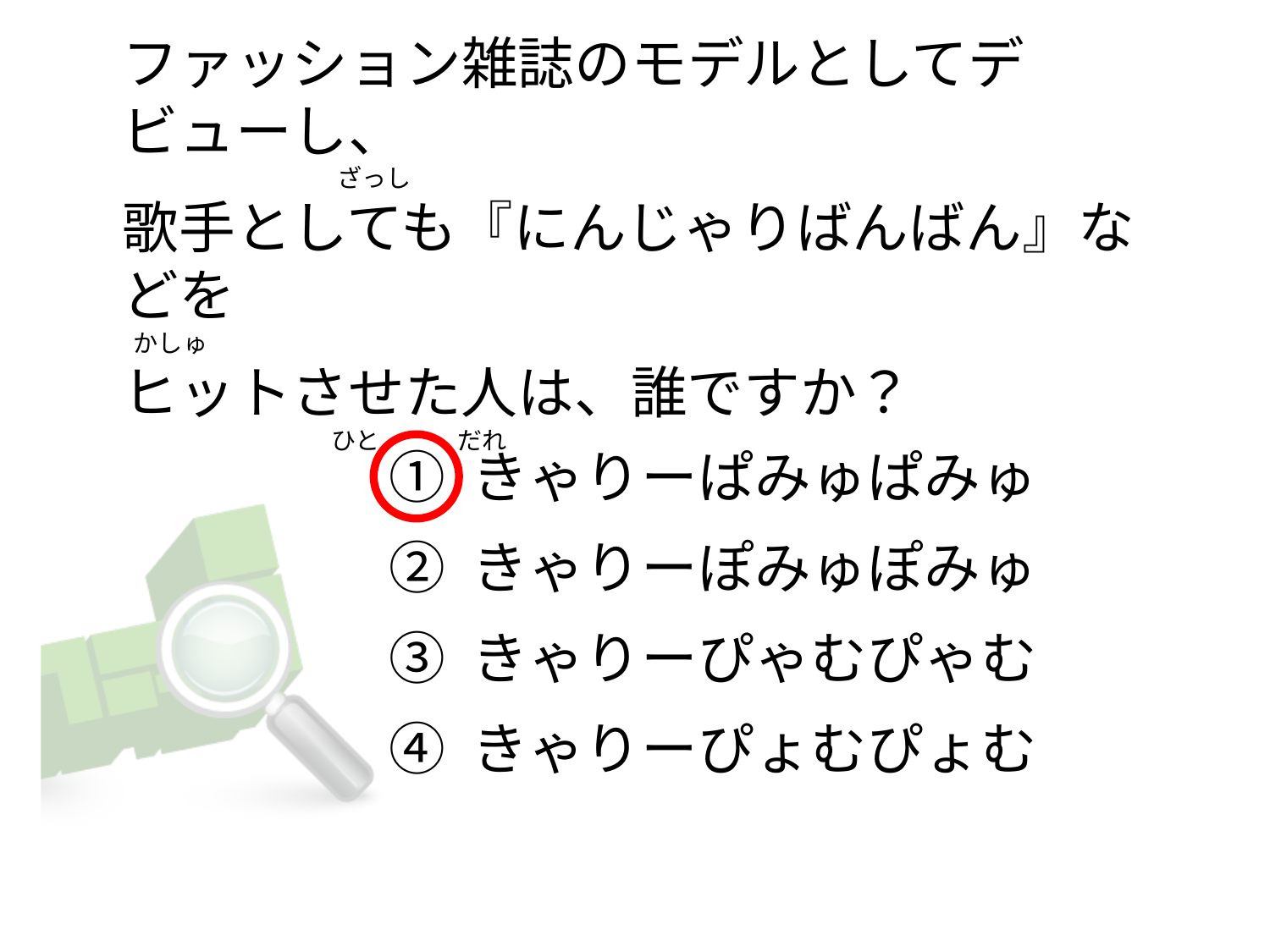

# ファッション雑誌のモデルとしてデビューし、                                        ざっし       歌手としても『にんじゃりばんばん』などを   かしゅ ヒットさせた人は、誰ですか？                                       ひと              だれ

① きゃりーぱみゅぱみゅ
② きゃりーぽみゅぽみゅ
③ きゃりーぴゃむぴゃむ
④ きゃりーぴょむぴょむ